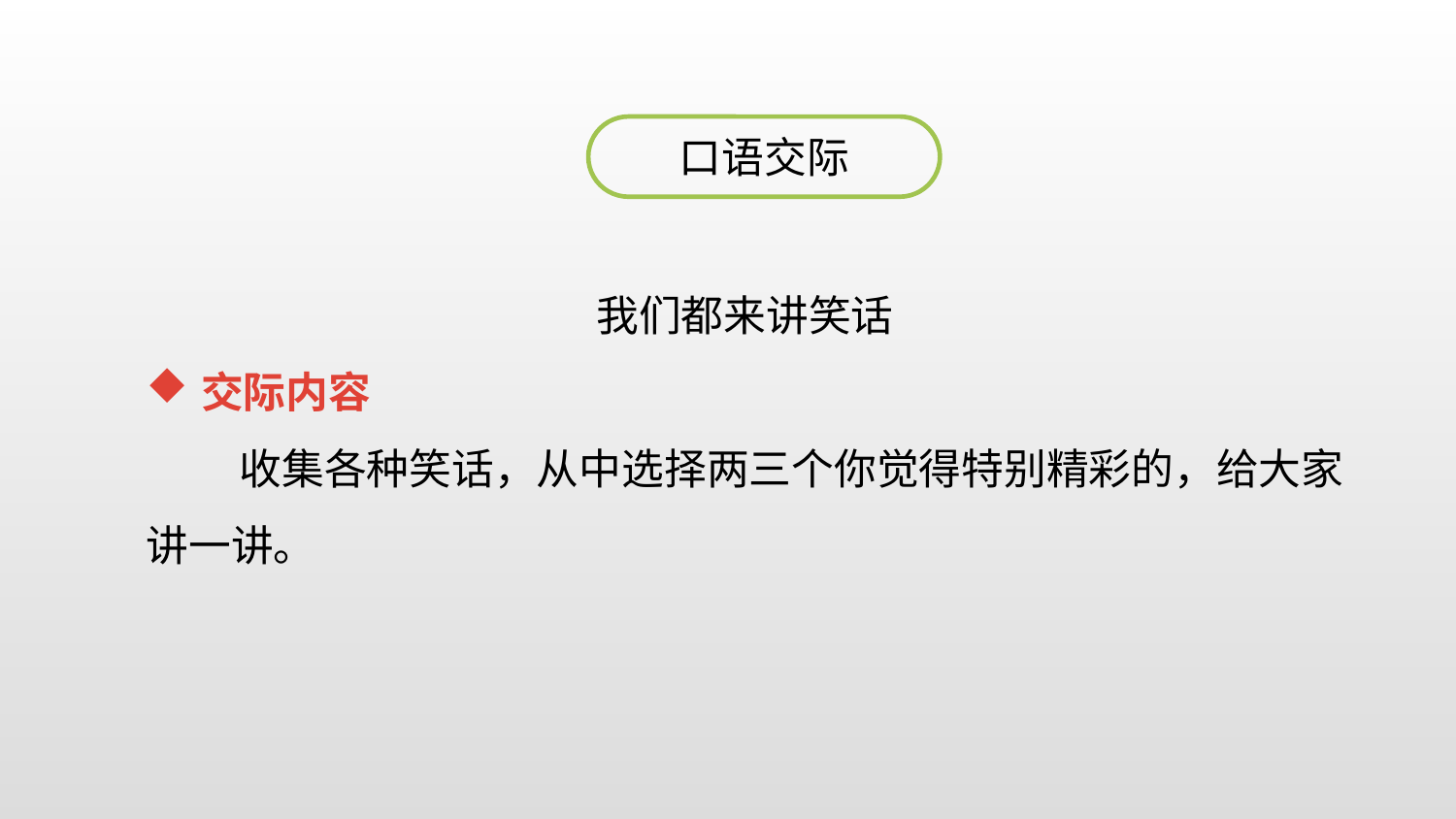

口语交际
我们都来讲笑话
交际内容
   收集各种笑话，从中选择两三个你觉得特别精彩的，给大家讲一讲。